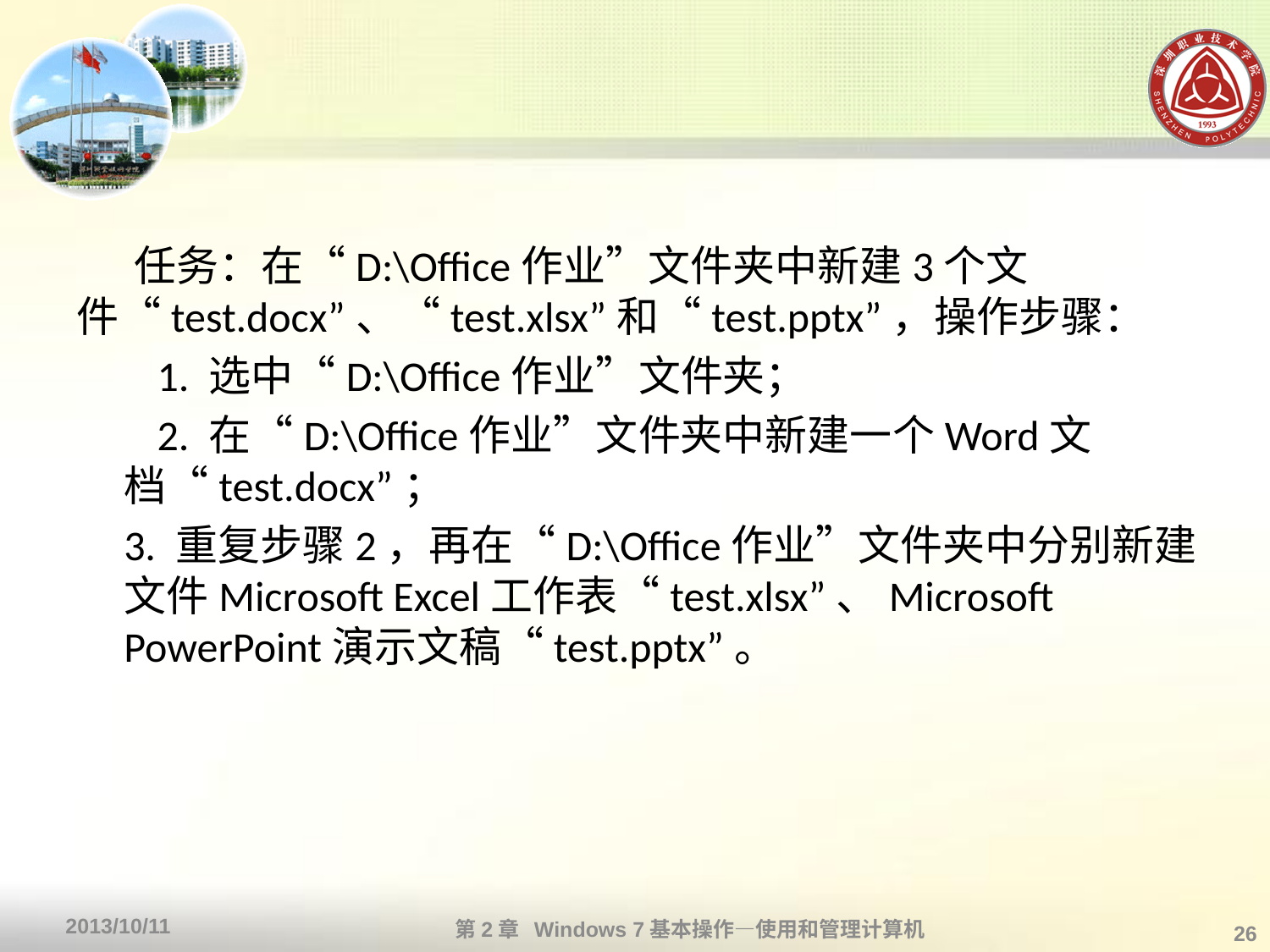

#
     任务：在“D:\Office作业”文件夹中新建3个文件“test.docx”、“test.xlsx”和“test.pptx”，操作步骤：
　   1. 选中“D:\Office作业”文件夹；
　   2. 在“D:\Office作业”文件夹中新建一个Word文档“test.docx”；
     3. 重复步骤2，再在“D:\Office作业”文件夹中分别新建文件Microsoft Excel工作表“test.xlsx”、Microsoft PowerPoint演示文稿“test.pptx”。
第2章  Windows 7基本操作—使用和管理计算机
2013/10/11
26